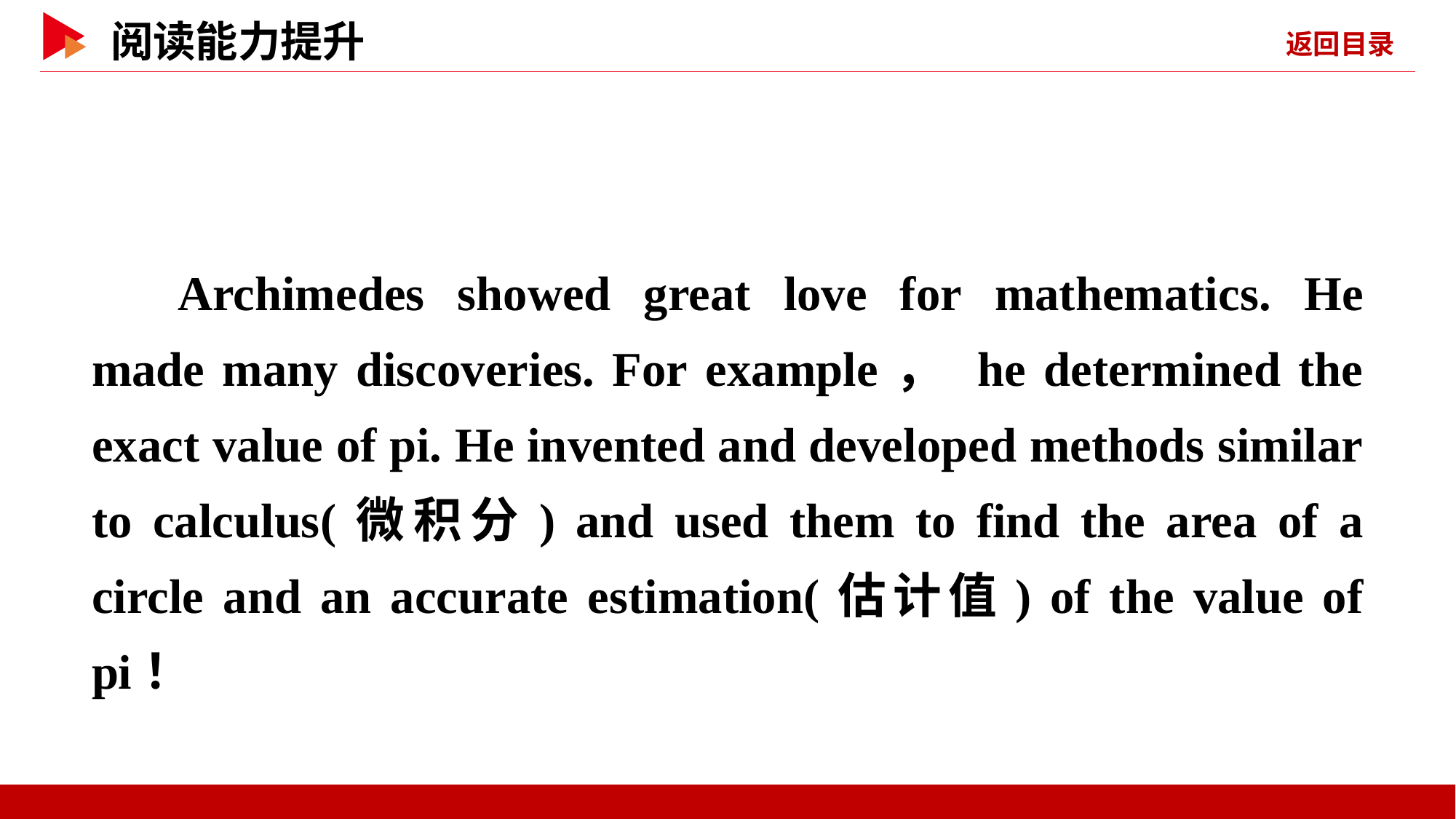

Archimedes showed great love for mathematics. He made many discoveries. For example， he determined the exact value of pi. He invented and developed methods similar to calculus(微积分) and used them to find the area of a circle and an accurate estimation(估计值) of the value of pi！